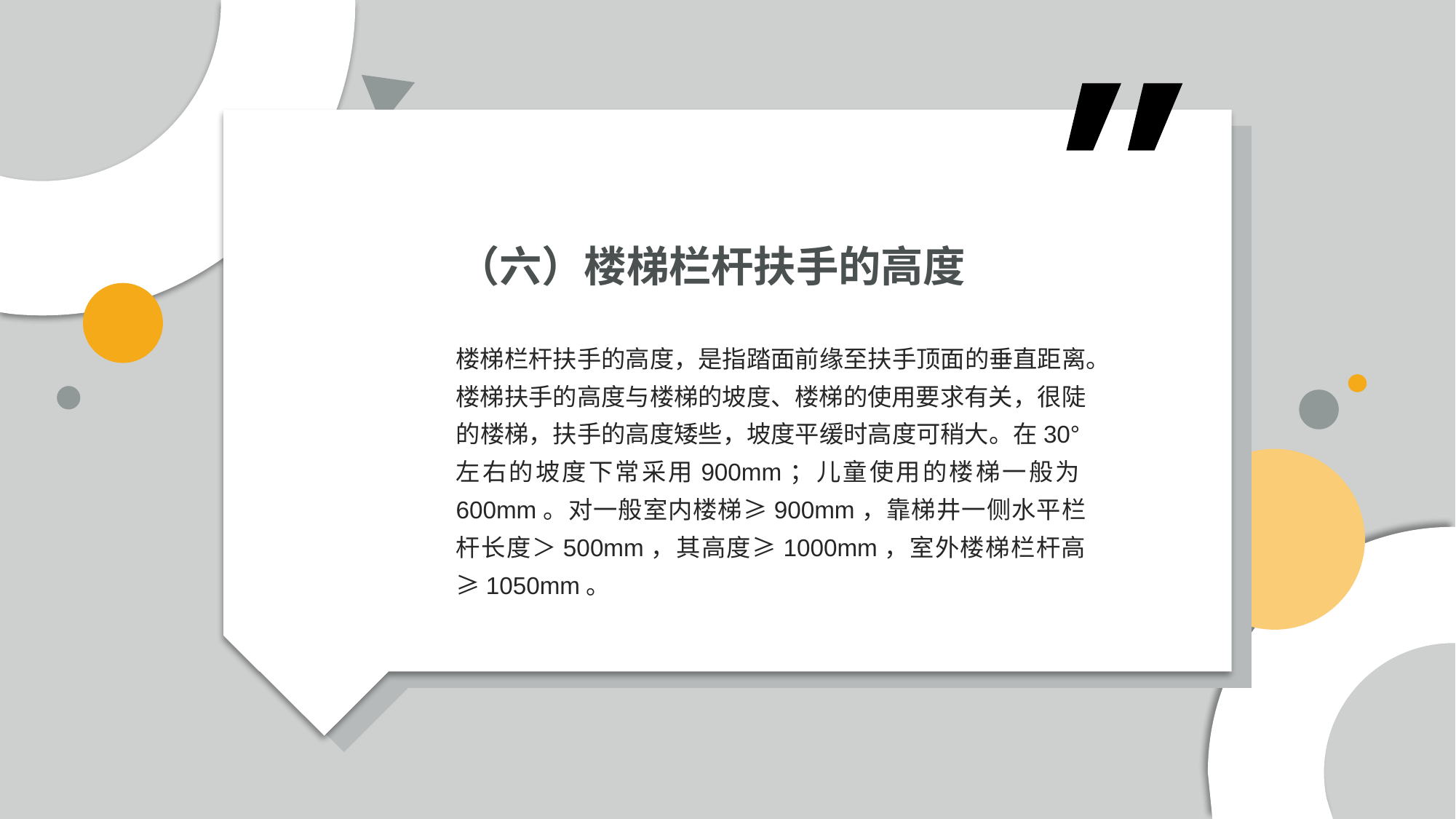

（六）楼梯栏杆扶手的高度

楼梯栏杆扶手的高度，是指踏面前缘至扶手顶面的垂直距离。楼梯扶手的高度与楼梯的坡度、楼梯的使用要求有关，很陡的楼梯，扶手的高度矮些，坡度平缓时高度可稍大。在30°左右的坡度下常采用900mm；儿童使用的楼梯一般为600mm。对一般室内楼梯≥900mm，靠梯井一侧水平栏杆长度＞500mm，其高度≥1000mm，室外楼梯栏杆高≥1050mm。